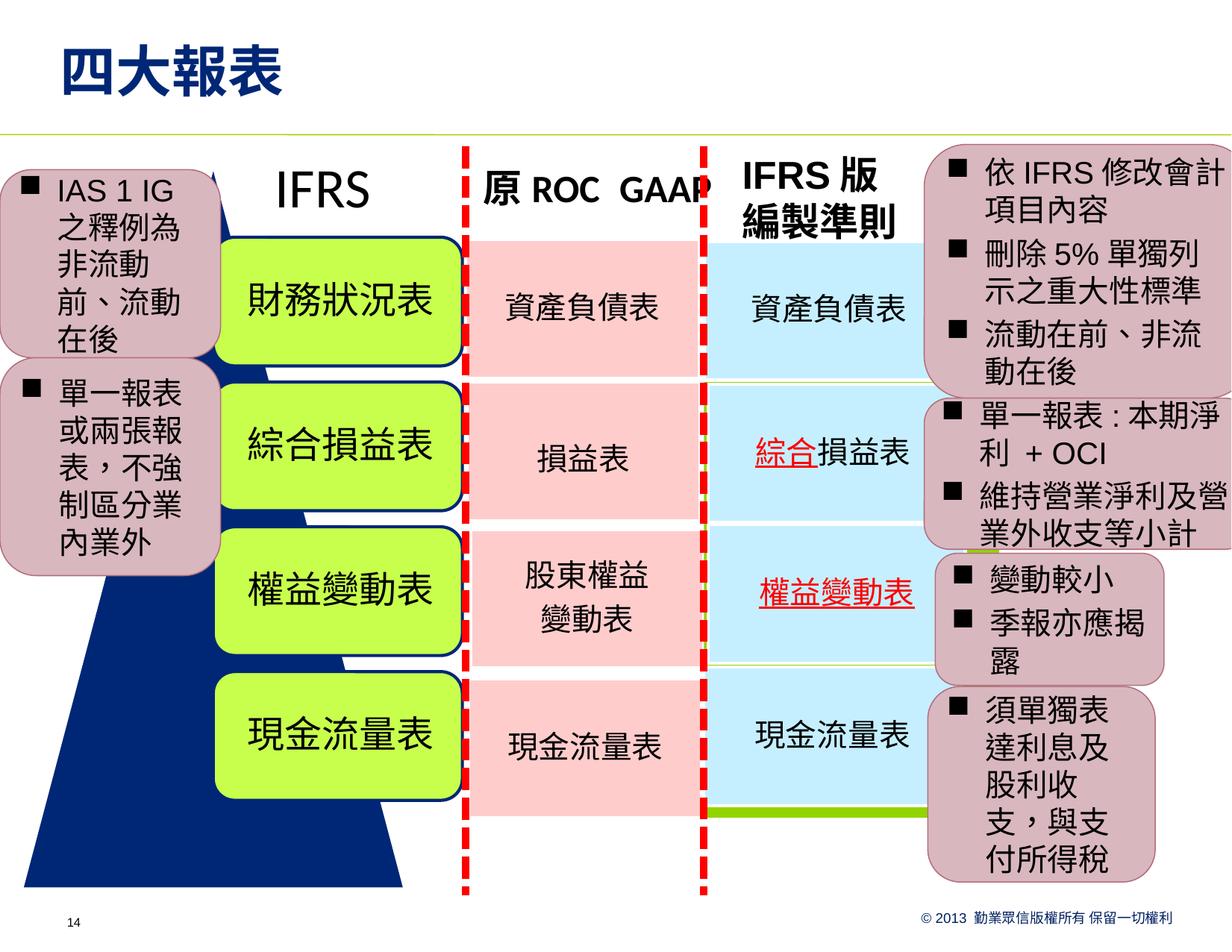

# 四大報表
依IFRS修改會計項目內容
刪除5%單獨列示之重大性標準
流動在前、非流動在後
IFRS版
編製準則
IFRS
原ROC  GAAP
財務狀況表
綜合損益表
權益變動表
現金流量表
IAS 1 IG之釋例為非流動前、流動在後

資產負債表
損益表

股東權益
變動表

現金流量表
資產負債表
綜合損益表
權益變動表
現金流量表
單一報表或兩張報表，不強制區分業內業外
單一報表:本期淨利 + OCI
維持營業淨利及營業外收支等小計
變動較小
季報亦應揭露
須單獨表達利息及股利收支，與支付所得稅
14